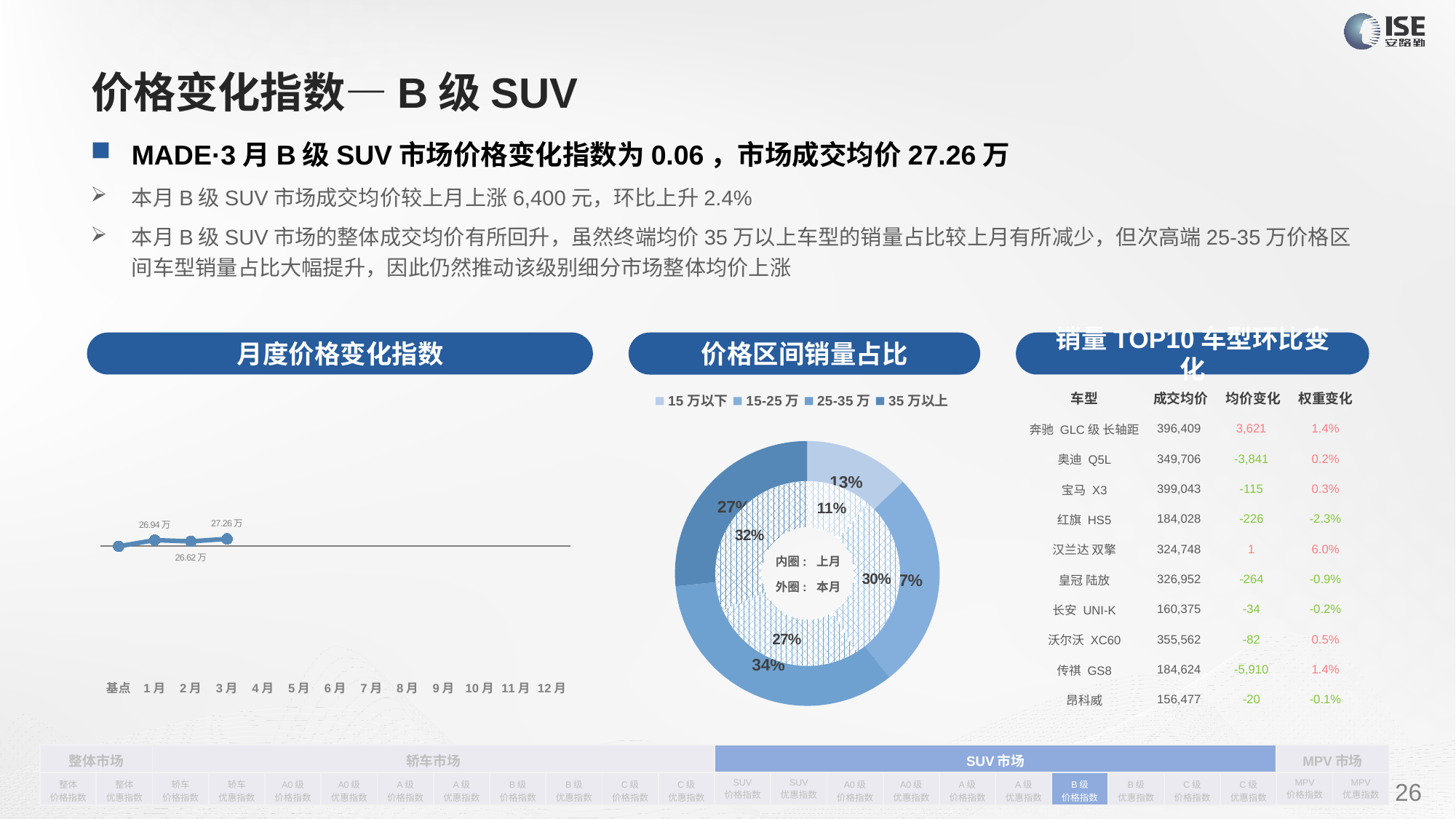

# 价格变化指数—B级SUV
MADE·3月B级SUV市场价格变化指数为0.06，市场成交均价27.26万
本月B级SUV市场成交均价较上月上涨6,400元，环比上升2.4%
本月B级SUV市场的整体成交均价有所回升，虽然终端均价35万以上车型的销量占比较上月有所减少，但次高端25-35万价格区间车型销量占比大幅提升，因此仍然推动该级别细分市场整体均价上涨
月度价格变化指数

销量TOP10车型环比变化

价格区间销量占比

| 车型 | 成交均价 | 均价变化 | 权重变化 |
| --- | --- | --- | --- |
| 奔驰 GLC级 长轴距 | 396,409 | 3,621 | 1.4% |
| 奥迪 Q5L | 349,706 | -3,841 | 0.2% |
| 宝马 X3 | 399,043 | -115 | 0.3% |
| 红旗 HS5 | 184,028 | -226 | -2.3% |
| 汉兰达 双擎 | 324,748 | 1 | 6.0% |
| 皇冠 陆放 | 326,952 | -264 | -0.9% |
| 长安 UNI-K | 160,375 | -34 | -0.2% |
| 沃尔沃 XC60 | 355,562 | -82 | 0.5% |
| 传祺 GS8 | 184,624 | -5,910 | 1.4% |
| 昂科威 | 156,477 | -20 | -0.1% |

### Chart

| Category | 销量 |
|---|---|
| 15万以下 | 14322.0 |
| 15-25万 | 29562.0 |
| 25-35万 | 38027.0 |
| 35万以上 | 29596.0 |

### Chart

| Category | Y2022 |
|---|---|
| 基点 | 0.0 |
| 1月 | 0.05 |
| 2月 | 0.04 |
| 3月 | 0.06 |
| 4月 | None |
| 5月 | None |
| 6月 | None |
| 7月 | None |
| 8月 | None |
| 9月 | None |
| 10月 | None |
| 11月 | None |
| 12月 | None |

### Chart

| Category | 销量 |
|---|---|
| 15万以下 | 11219.0 |
| 15-25万 | 29590.0 |
| 25-35万 | 27075.0 |
| 35万以上 | 31237.0 |
内圈:  上月
外圈:  本月
| 整体市场 |  | 轿车市场 |  |  |  |  |  |  |  |  |  | SUV市场 |  |  |  |  |  |  |  |  |  | MPV市场 |  |
| --- | --- | --- | --- | --- | --- | --- | --- | --- | --- | --- | --- | --- | --- | --- | --- | --- | --- | --- | --- | --- | --- | --- | --- |
| 整体 价格指数 | 整体 优惠指数 | 轿车 价格指数 | 轿车 优惠指数 | A0级 价格指数 | A0级 优惠指数 | A级 价格指数 | A级 优惠指数 | B级 价格指数 | B级 优惠指数 | C级 价格指数 | C级 优惠指数 | SUV 价格指数 | SUV 优惠指数 | A0级 价格指数 | A0级 优惠指数 | A级 价格指数 | A级 优惠指数 | B级 价格指数 | B级 优惠指数 | C级 价格指数 | C级 优惠指数 | MPV 价格指数 | MPV 优惠指数 |
请在插入菜单—页眉和页脚中修改此 文本
26